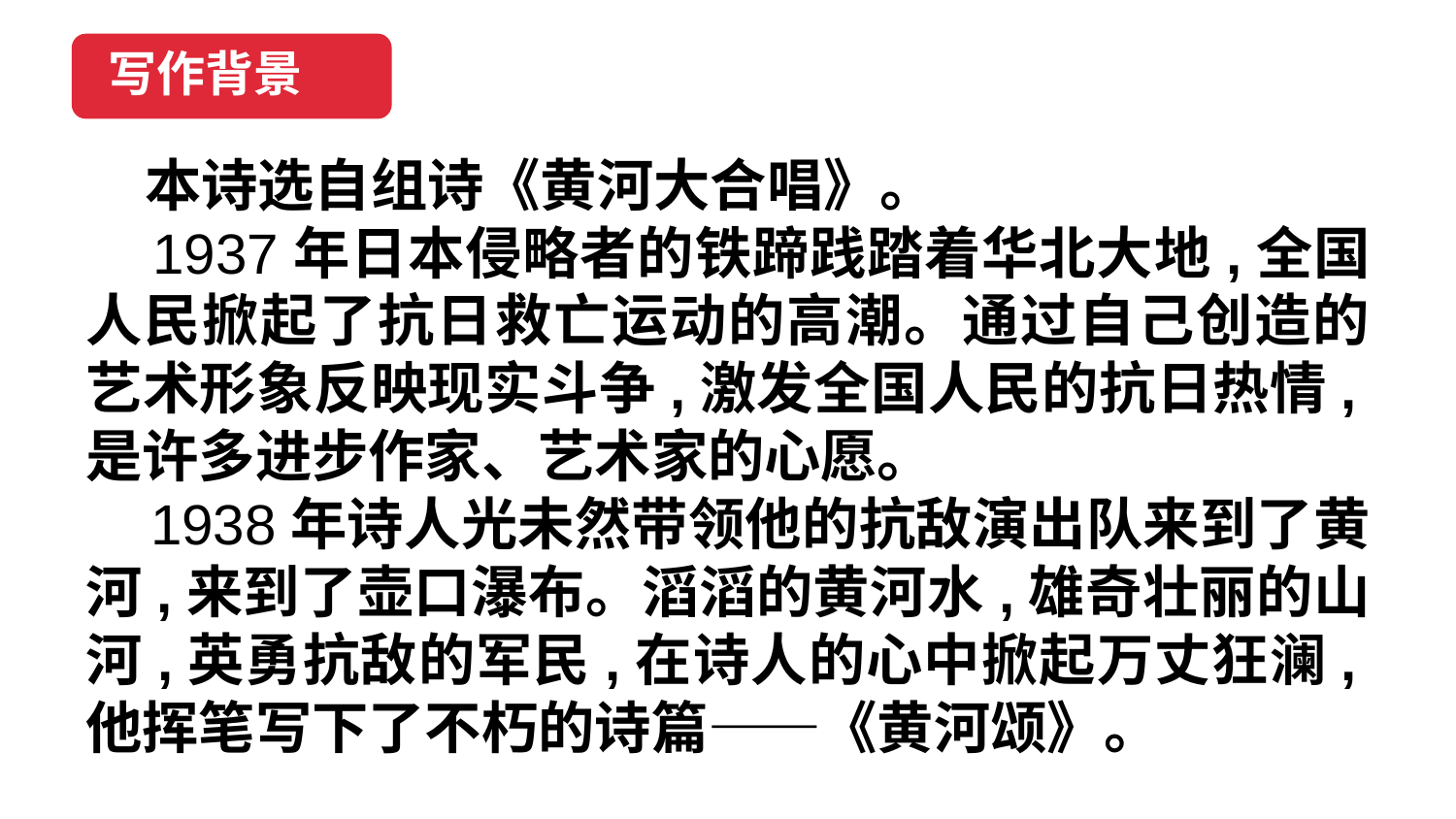

写作背景
     本诗选自组诗《黄河大合唱》。
    1937年日本侵略者的铁蹄践踏着华北大地,全国人民掀起了抗日救亡运动的高潮。通过自己创造的艺术形象反映现实斗争,激发全国人民的抗日热情,是许多进步作家、艺术家的心愿。
    1938年诗人光未然带领他的抗敌演出队来到了黄河,来到了壶口瀑布。滔滔的黄河水,雄奇壮丽的山河,英勇抗敌的军民,在诗人的心中掀起万丈狂澜,他挥笔写下了不朽的诗篇——《黄河颂》。